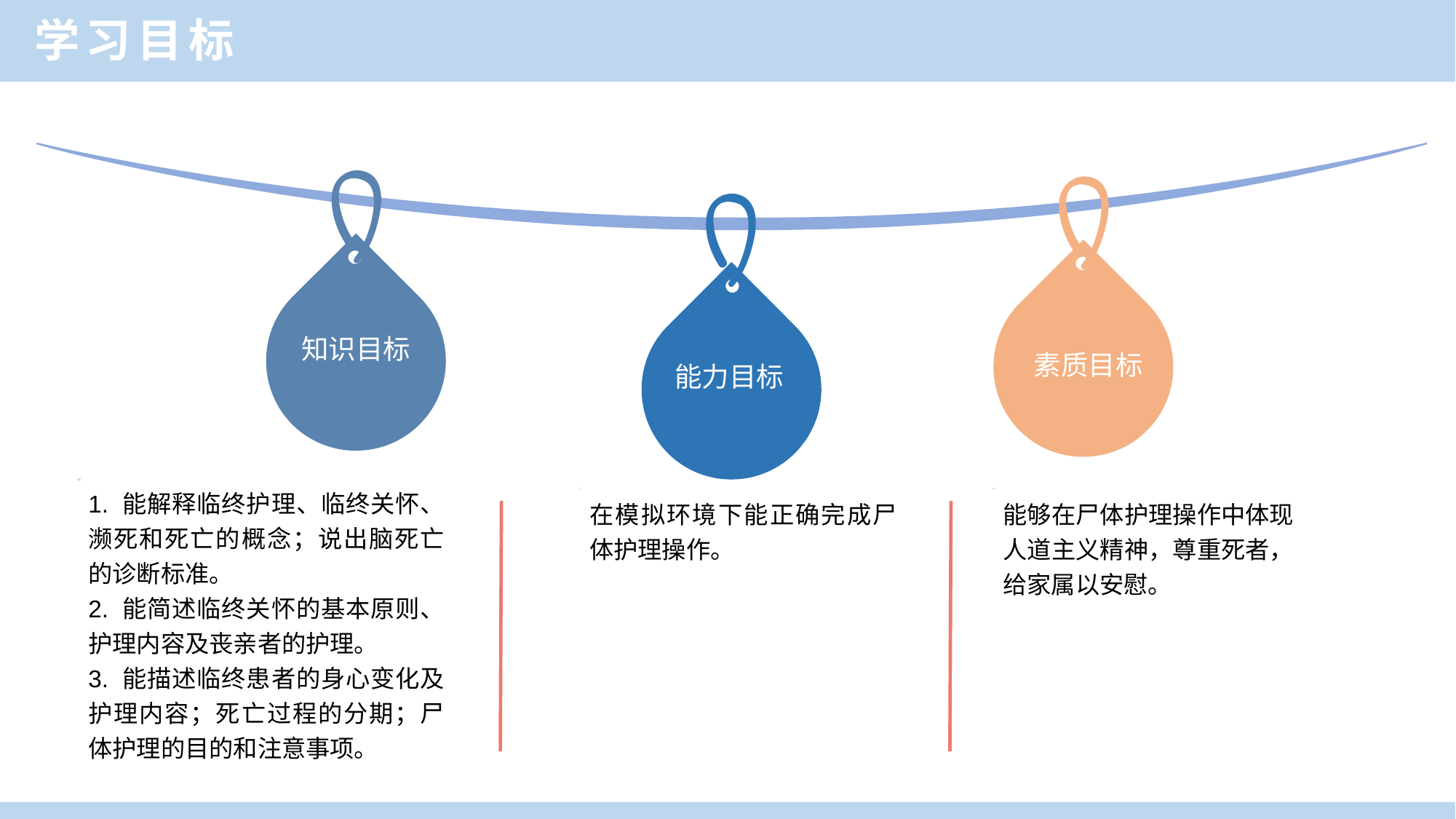

学习目标

知识目标

素质目标

能力目标
1. 能解释临终护理、临终关怀、濒死和死亡的概念；说出脑死亡的诊断标准。
2. 能简述临终关怀的基本原则、护理内容及丧亲者的护理。
3. 能描述临终患者的身心变化及护理内容；死亡过程的分期；尸体护理的目的和注意事项。
在模拟环境下能正确完成尸体护理操作。
能够在尸体护理操作中体现人道主义精神，尊重死者，给家属以安慰。